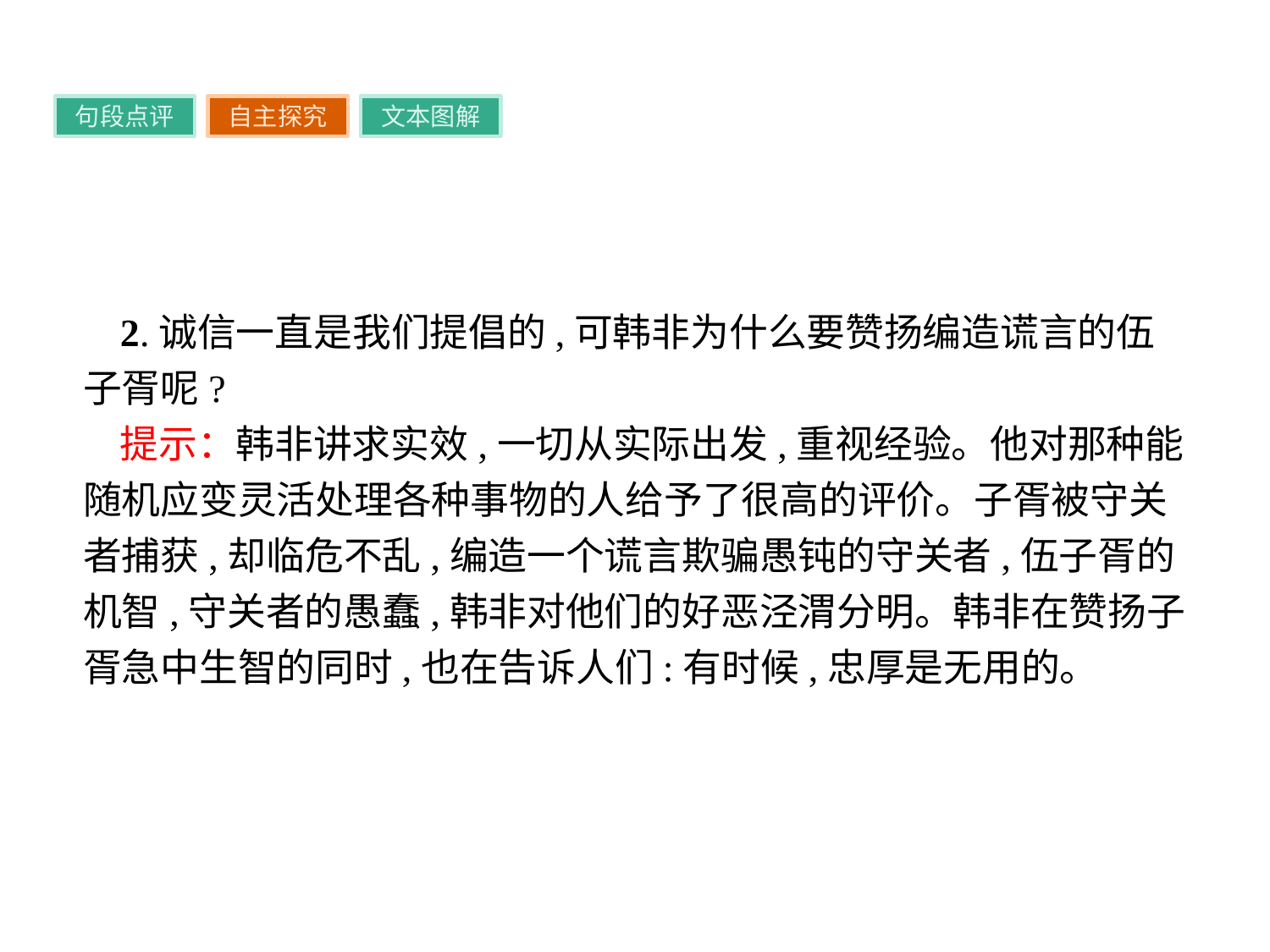

句段点评
自主探究
文本图解
2.诚信一直是我们提倡的,可韩非为什么要赞扬编造谎言的伍子胥呢?
提示：韩非讲求实效,一切从实际出发,重视经验。他对那种能随机应变灵活处理各种事物的人给予了很高的评价。子胥被守关者捕获,却临危不乱,编造一个谎言欺骗愚钝的守关者,伍子胥的机智,守关者的愚蠢,韩非对他们的好恶泾渭分明。韩非在赞扬子胥急中生智的同时,也在告诉人们:有时候,忠厚是无用的。